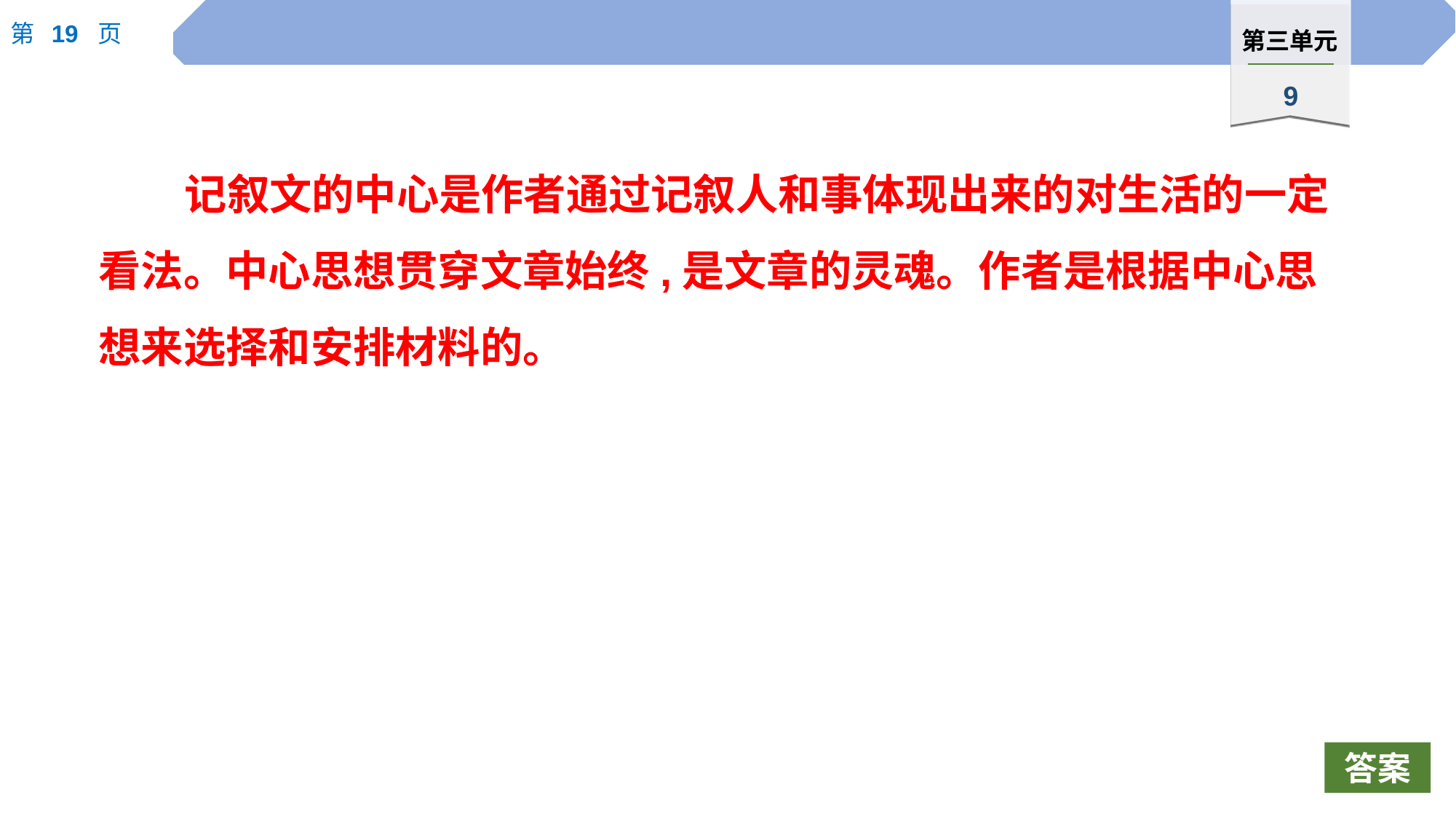

记叙文的中心是作者通过记叙人和事体现出来的对生活的一定看法。中心思想贯穿文章始终,是文章的灵魂。作者是根据中心思想来选择和安排材料的。
答案